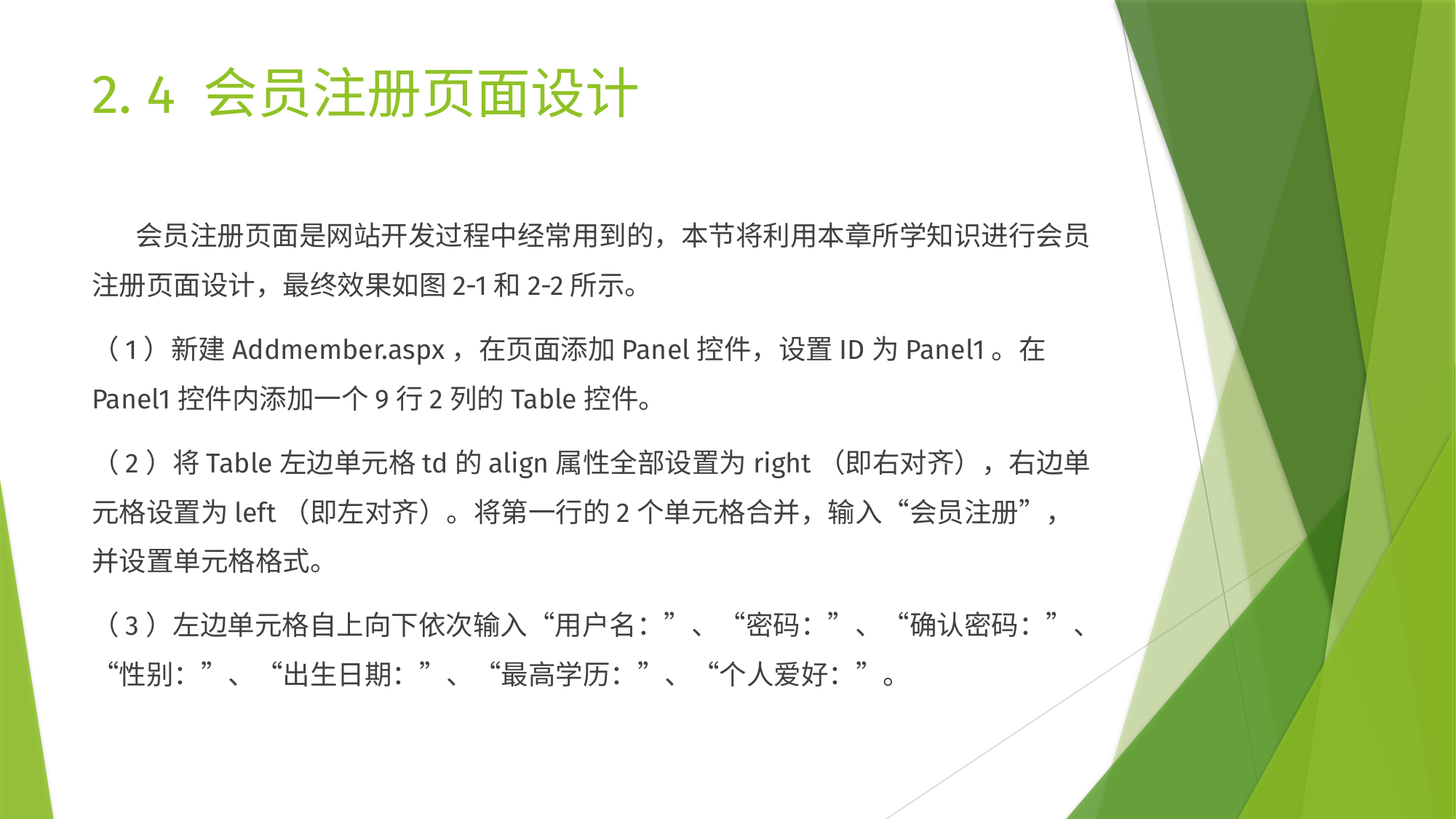

# 2. 4 会员注册页面设计
      会员注册页面是网站开发过程中经常用到的，本节将利用本章所学知识进行会员注册页面设计，最终效果如图2-1和2-2所示。
（1）新建Addmember.aspx，在页面添加Panel控件，设置ID为Panel1。在Panel1控件内添加一个9行2列的Table控件。
（2）将Table左边单元格td的align属性全部设置为right（即右对齐），右边单元格设置为left（即左对齐）。将第一行的2个单元格合并，输入“会员注册”，并设置单元格格式。
（3）左边单元格自上向下依次输入“用户名：”、“密码：”、“确认密码：”、“性别：”、“出生日期：”、“最高学历：”、“个人爱好：”。